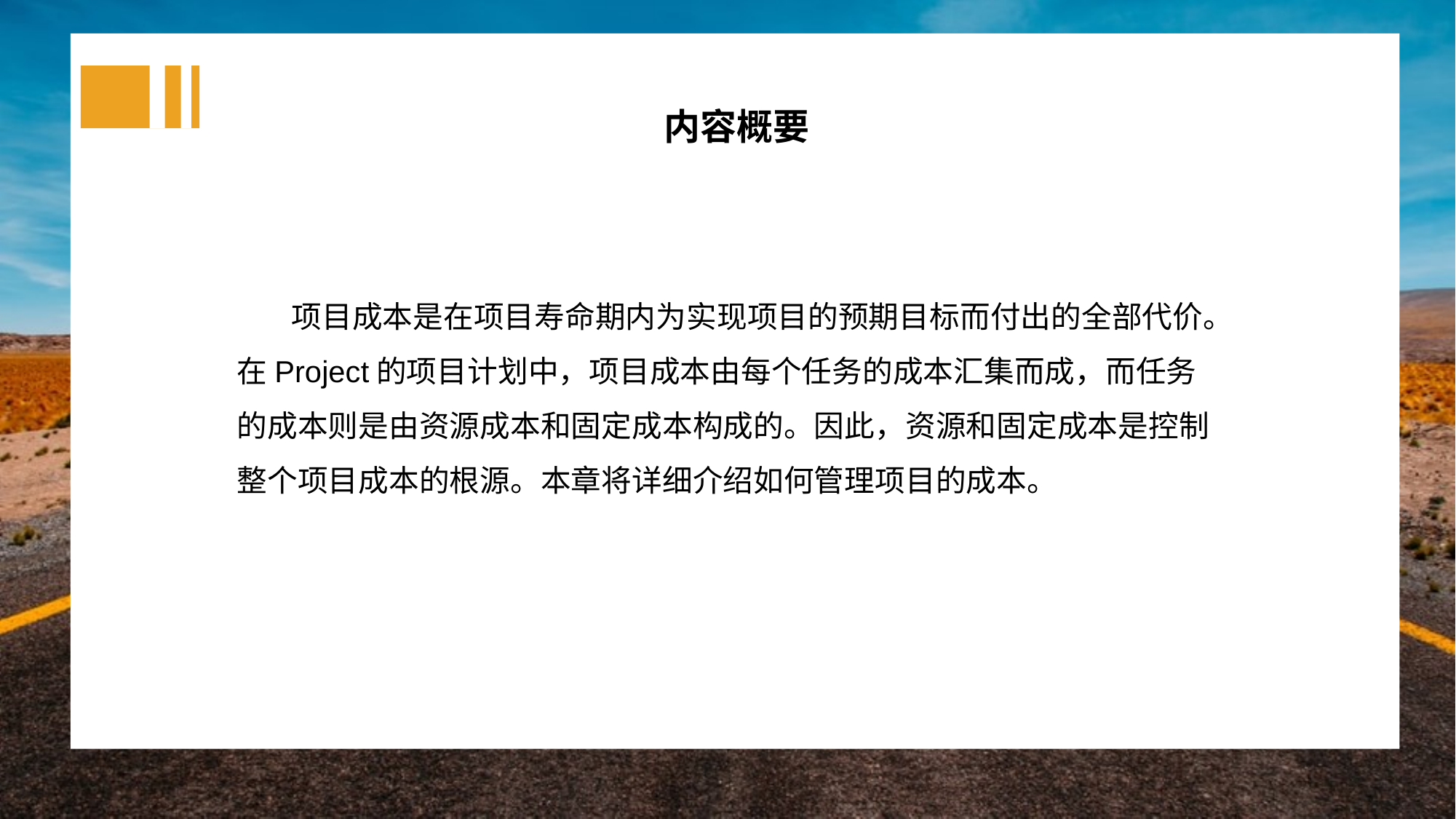

内容概要
项目成本是在项目寿命期内为实现项目的预期目标而付出的全部代价。在Project的项目计划中，项目成本由每个任务的成本汇集而成，而任务的成本则是由资源成本和固定成本构成的。因此，资源和固定成本是控制整个项目成本的根源。本章将详细介绍如何管理项目的成本。